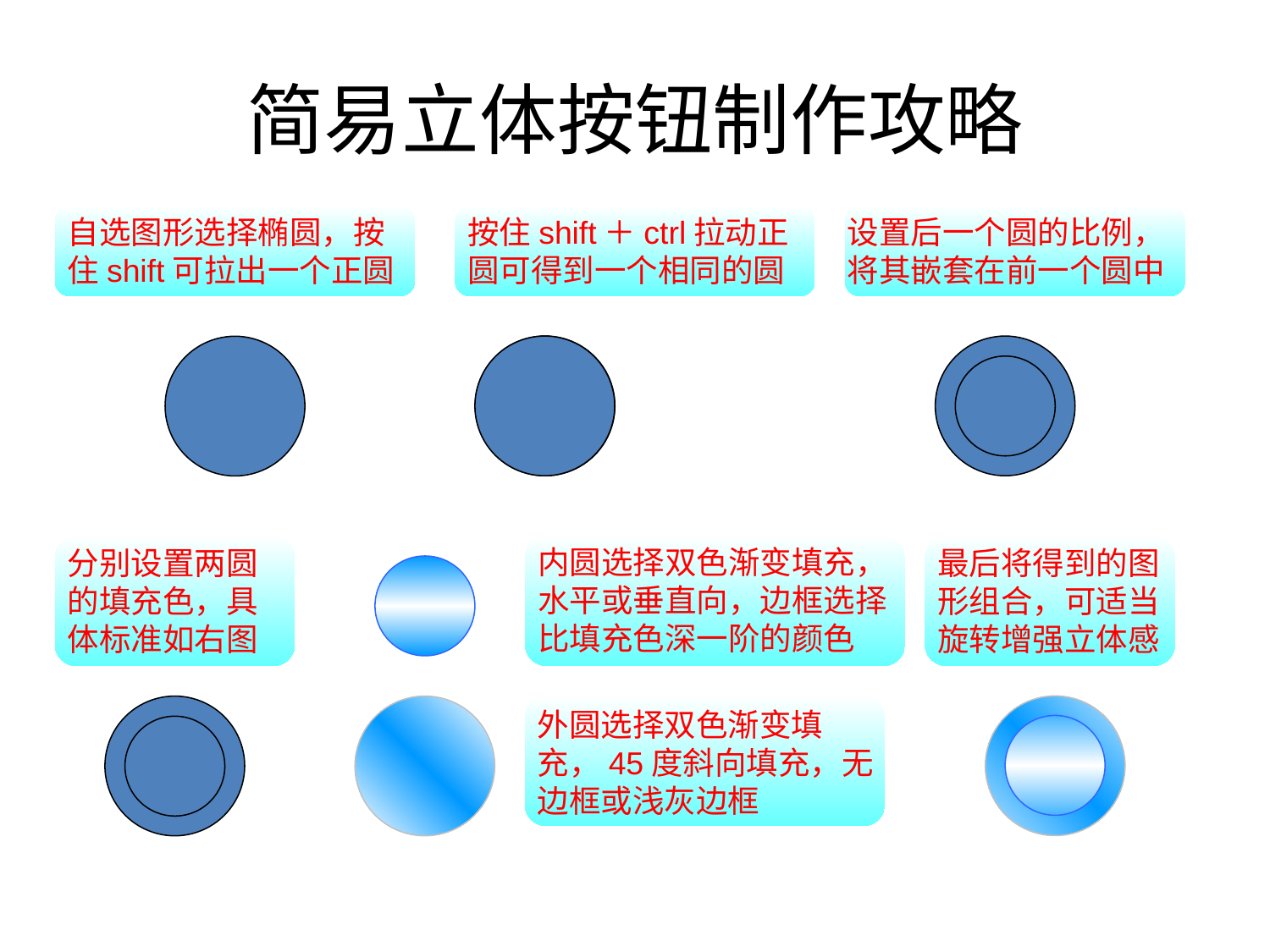

简易立体按钮制作攻略

自选图形选择椭圆，按住shift可拉出一个正圆

按住shift＋ctrl拉动正圆可得到一个相同的圆
设置后一个圆的比例，将其嵌套在前一个圆中

赖祖亮@小木虫

分别设置两圆的填充色，具体标准如右图

内圆选择双色渐变填充，水平或垂直向，边框选择比填充色深一阶的颜色

最后将得到的图形组合，可适当旋转增强立体感

赖祖亮@小木虫

外圆选择双色渐变填充，45度斜向填充，无边框或浅灰边框